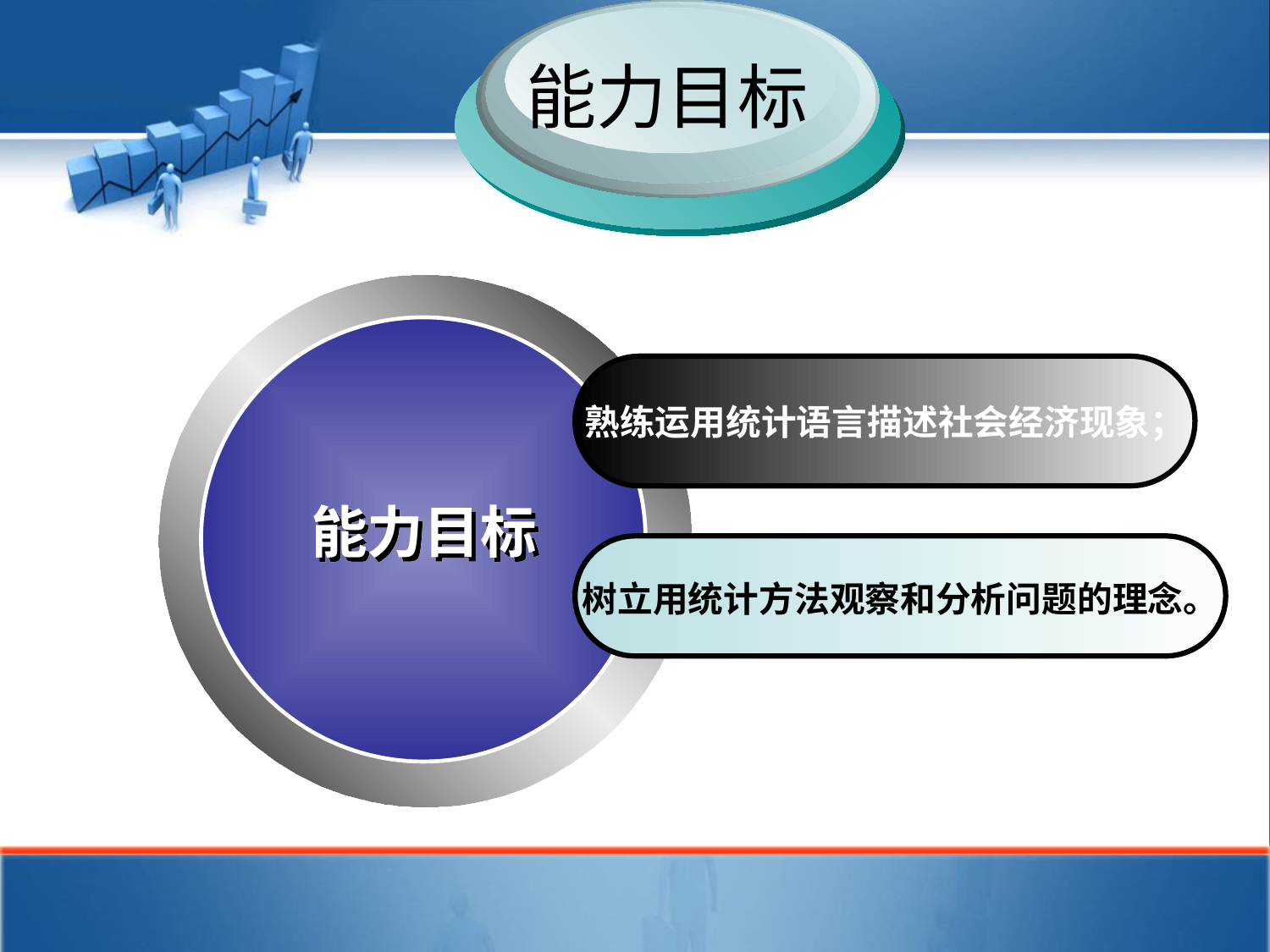

能力目标

熟练运用统计语言描述社会经济现象；

能力目标

树立用统计方法观察和分析问题的理念。